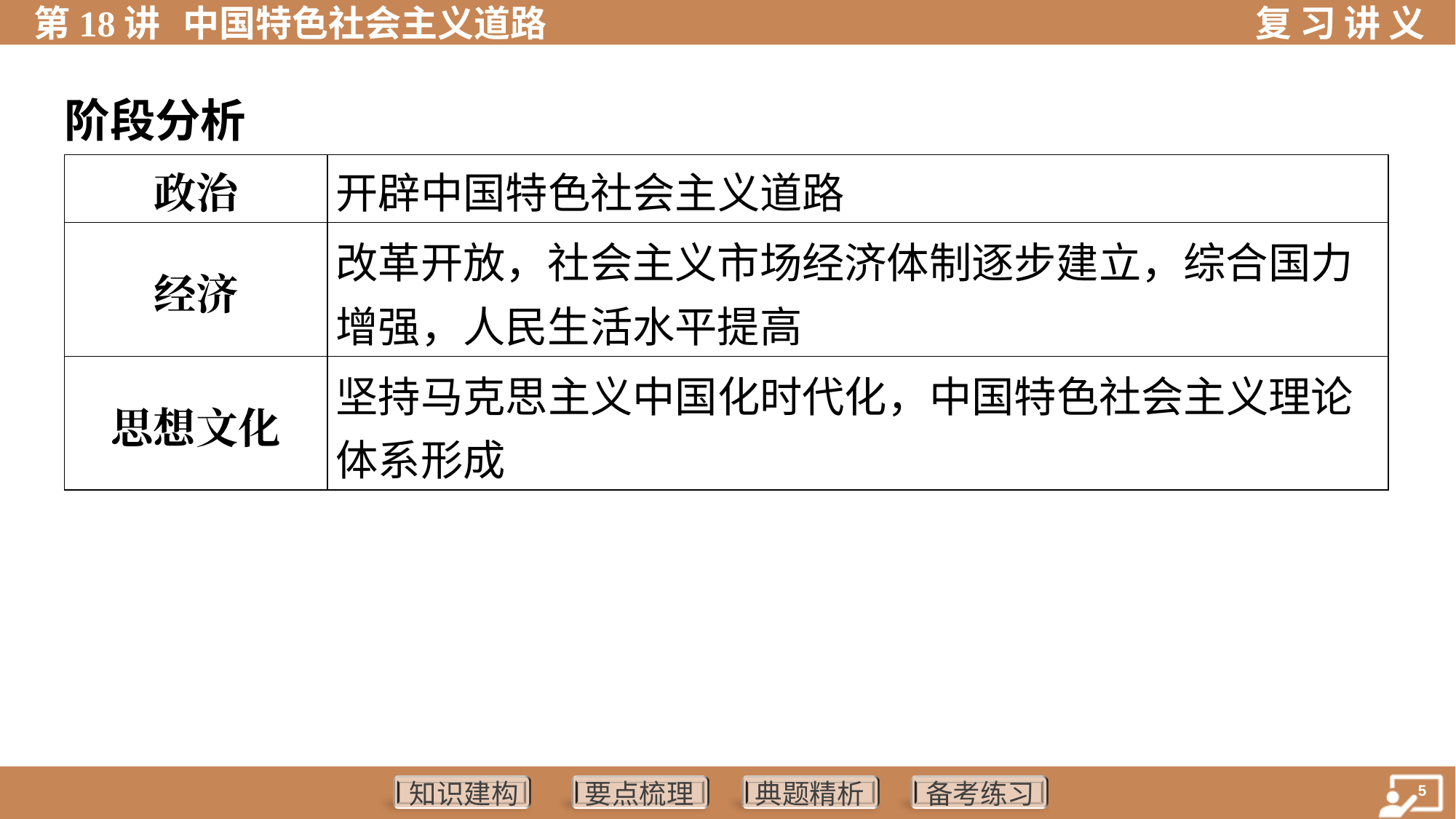

阶段分析
| 政治 | 开辟中国特色社会主义道路 |
| --- | --- |
| 经济 | 改革开放，社会主义市场经济体制逐步建立，综合国力 增强，人民生活水平提高 |
| 思想文化 | 坚持马克思主义中国化时代化，中国特色社会主义理论 体系形成 |